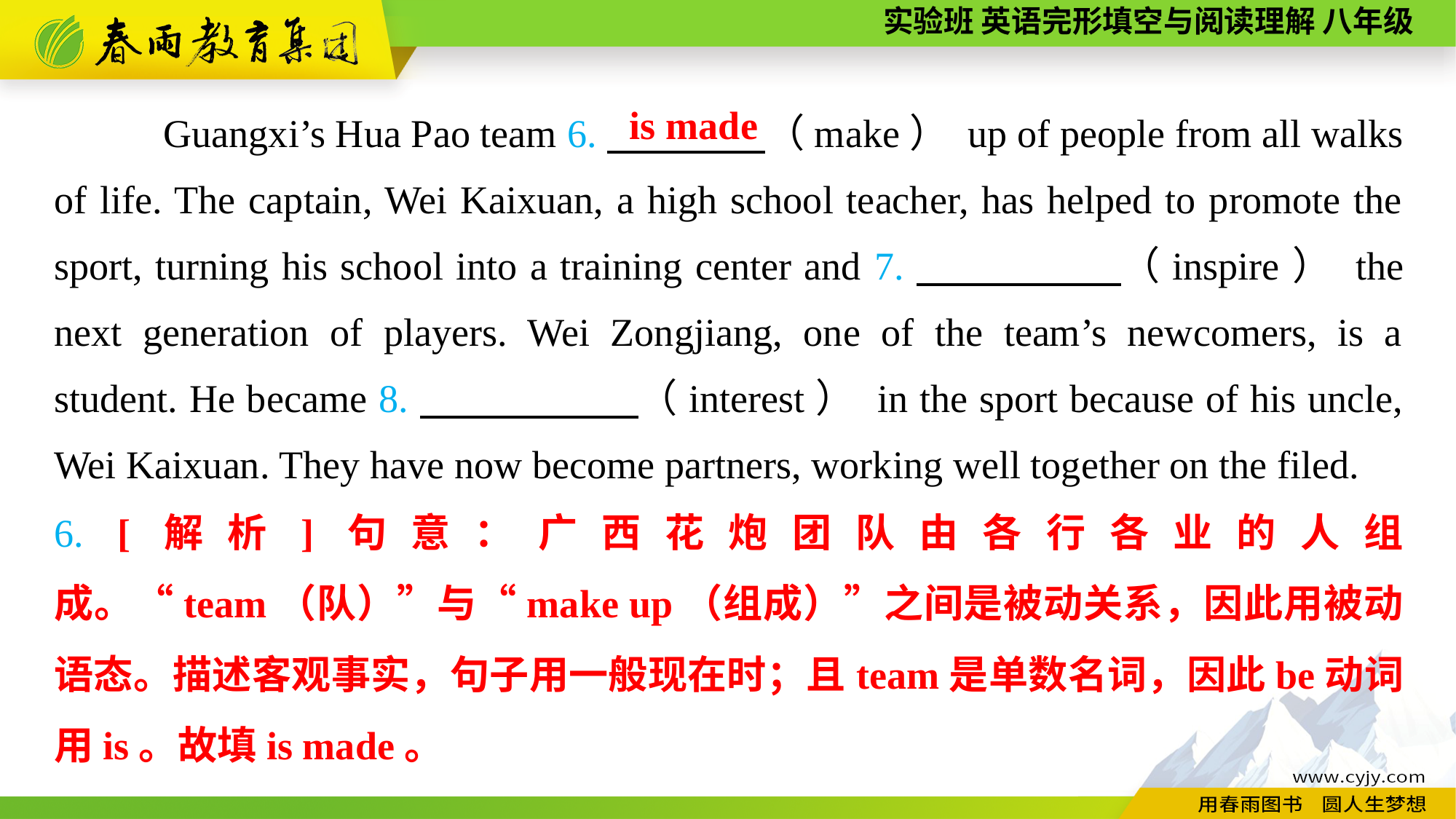

Guangxi’s Hua Pao team 6.　　　　（make） up of people from all walks of life. The captain, Wei Kaixuan, a high school teacher, has helped to promote the sport, turning his school into a training center and 7.　　　   　（inspire） the next generation of players. Wei Zongjiang, one of the team’s newcomers, is a student. He became 8.　　 　    　（interest） in the sport because of his uncle, Wei Kaixuan. They have now become partners, working well together on the filed.
is made
6. [解析]句意：广西花炮团队由各行各业的人组成。“team（队）”与“make up（组成）”之间是被动关系，因此用被动语态。描述客观事实，句子用一般现在时；且team是单数名词，因此be动词用is。故填is made。